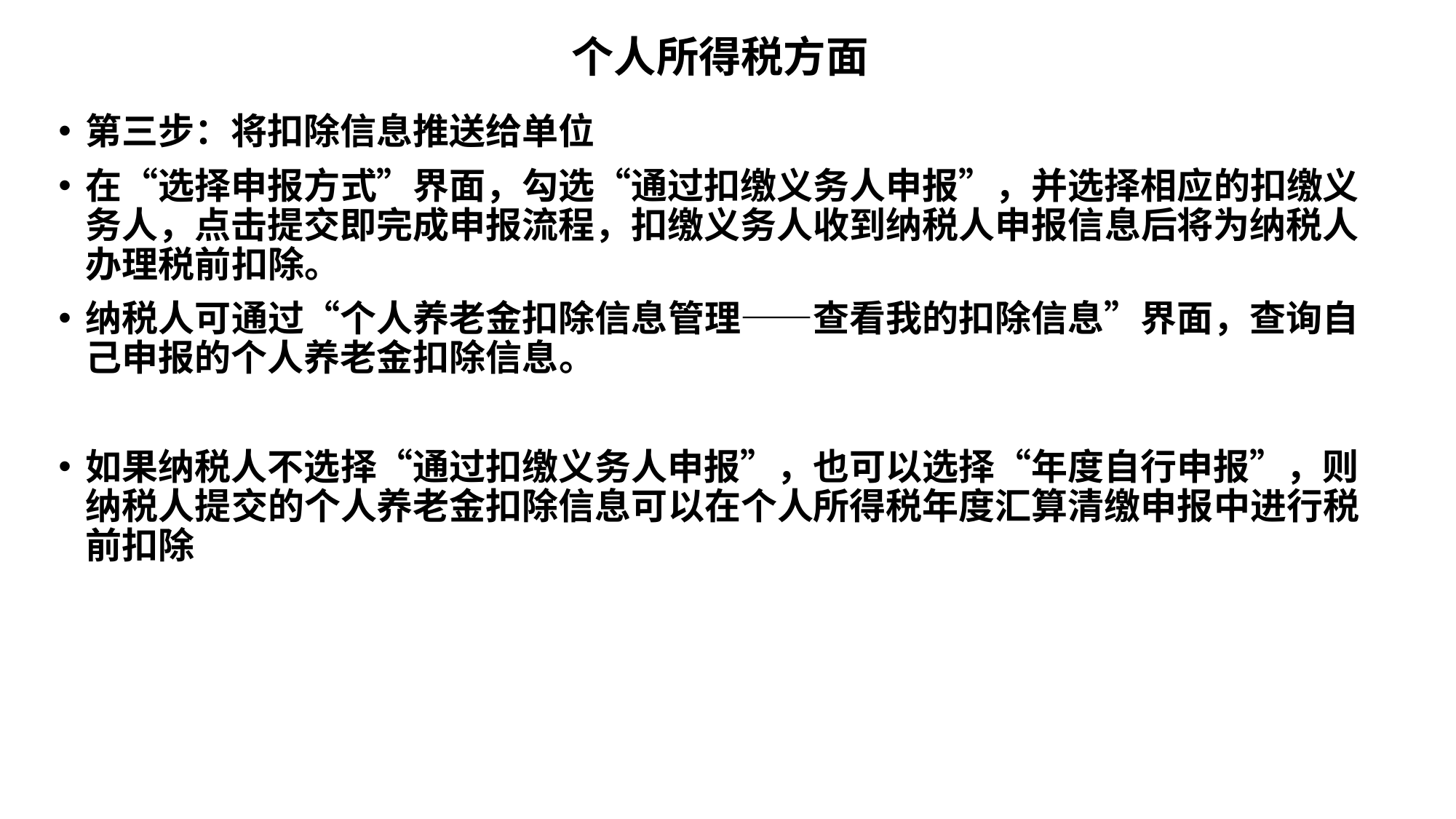

# 个人所得税方面
第三步：将扣除信息推送给单位
在“选择申报方式”界面，勾选“通过扣缴义务人申报”，并选择相应的扣缴义务人，点击提交即完成申报流程，扣缴义务人收到纳税人申报信息后将为纳税人办理税前扣除。
纳税人可通过“个人养老金扣除信息管理——查看我的扣除信息”界面，查询自己申报的个人养老金扣除信息。

如果纳税人不选择“通过扣缴义务人申报”，也可以选择“年度自行申报”，则纳税人提交的个人养老金扣除信息可以在个人所得税年度汇算清缴申报中进行税前扣除